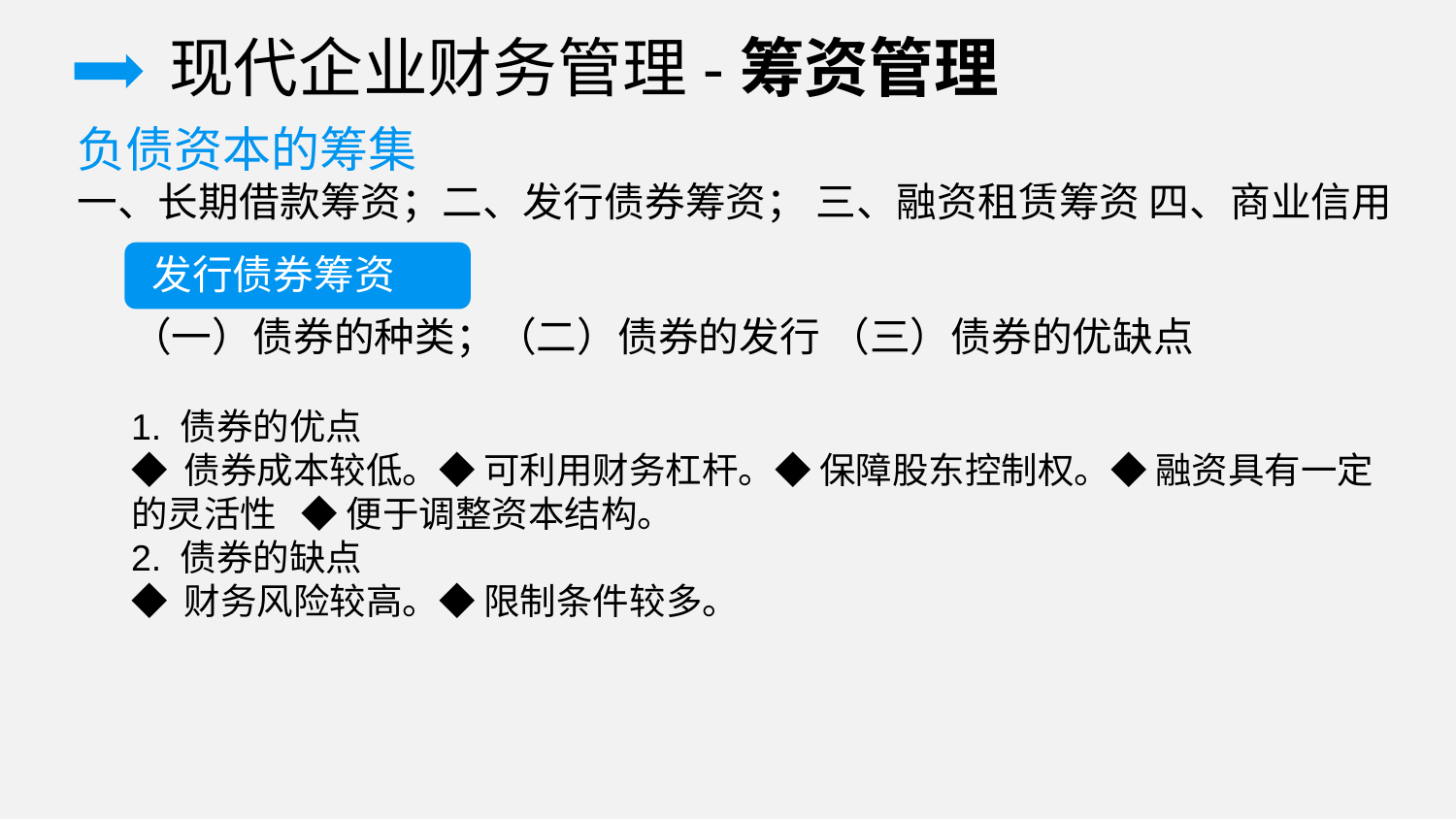

现代企业财务管理-筹资管理
负债资本的筹集
一、长期借款筹资；二、发行债券筹资； 三、融资租赁筹资 四、商业信用

发行债券筹资
（一）债券的种类；（二）债券的发行 （三）债券的优缺点

1. 债券的优点
◆ 债券成本较低。◆ 可利用财务杠杆。◆ 保障股东控制权。◆ 融资具有一定的灵活性   ◆ 便于调整资本结构。
2. 债券的缺点
◆ 财务风险较高。◆ 限制条件较多。